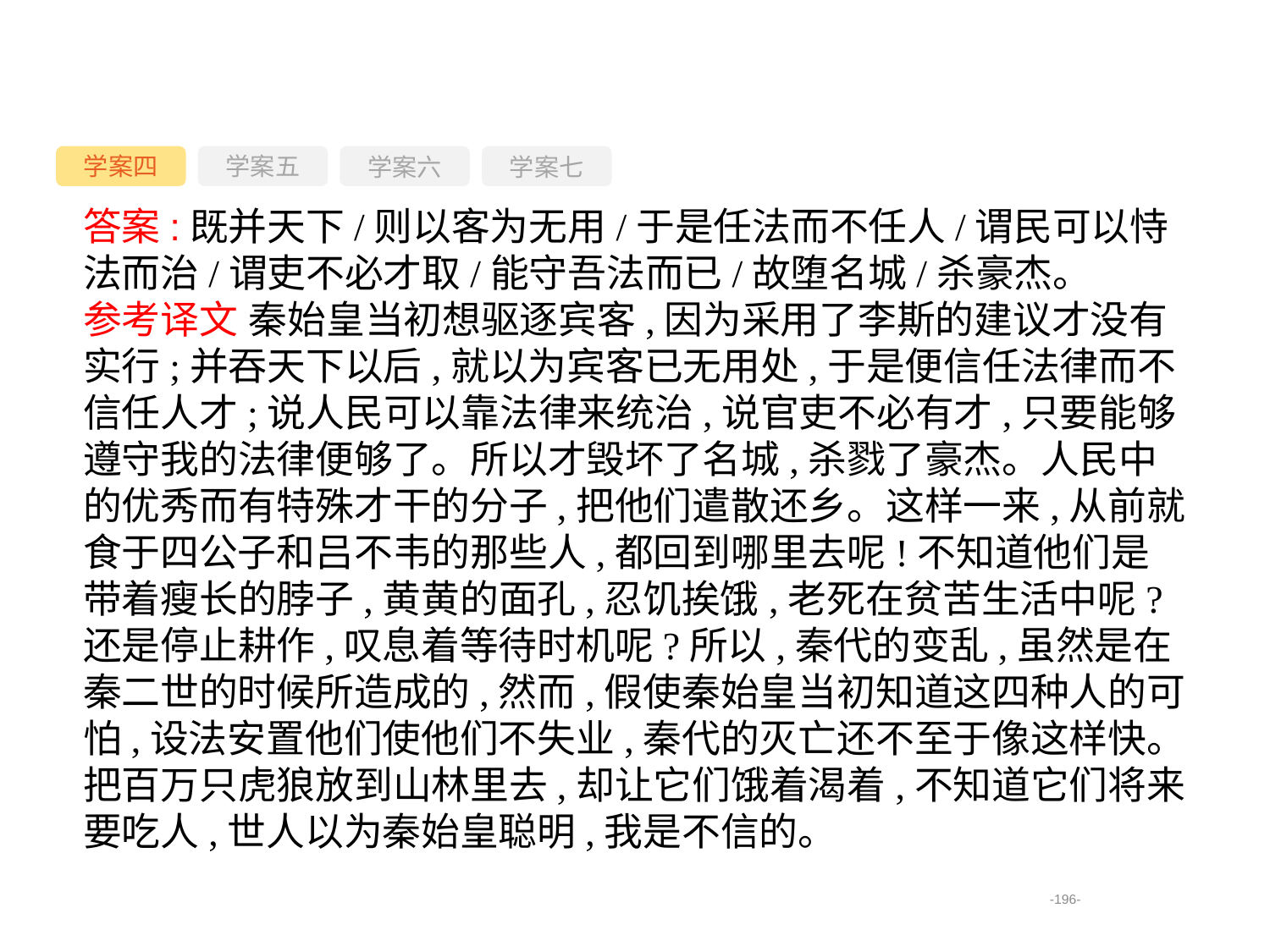

学案四
学案六
学案七
学案五
答案:既并天下/则以客为无用/于是任法而不任人/谓民可以恃法而治/谓吏不必才取/能守吾法而已/故堕名城/杀豪杰。
参考译文 秦始皇当初想驱逐宾客,因为采用了李斯的建议才没有实行;并吞天下以后,就以为宾客已无用处,于是便信任法律而不信任人才;说人民可以靠法律来统治,说官吏不必有才,只要能够遵守我的法律便够了。所以才毁坏了名城,杀戮了豪杰。人民中的优秀而有特殊才干的分子,把他们遣散还乡。这样一来,从前就食于四公子和吕不韦的那些人,都回到哪里去呢!不知道他们是带着瘦长的脖子,黄黄的面孔,忍饥挨饿,老死在贫苦生活中呢?还是停止耕作,叹息着等待时机呢?所以,秦代的变乱,虽然是在秦二世的时候所造成的,然而,假使秦始皇当初知道这四种人的可怕,设法安置他们使他们不失业,秦代的灭亡还不至于像这样快。把百万只虎狼放到山林里去,却让它们饿着渴着,不知道它们将来要吃人,世人以为秦始皇聪明,我是不信的。
-196-